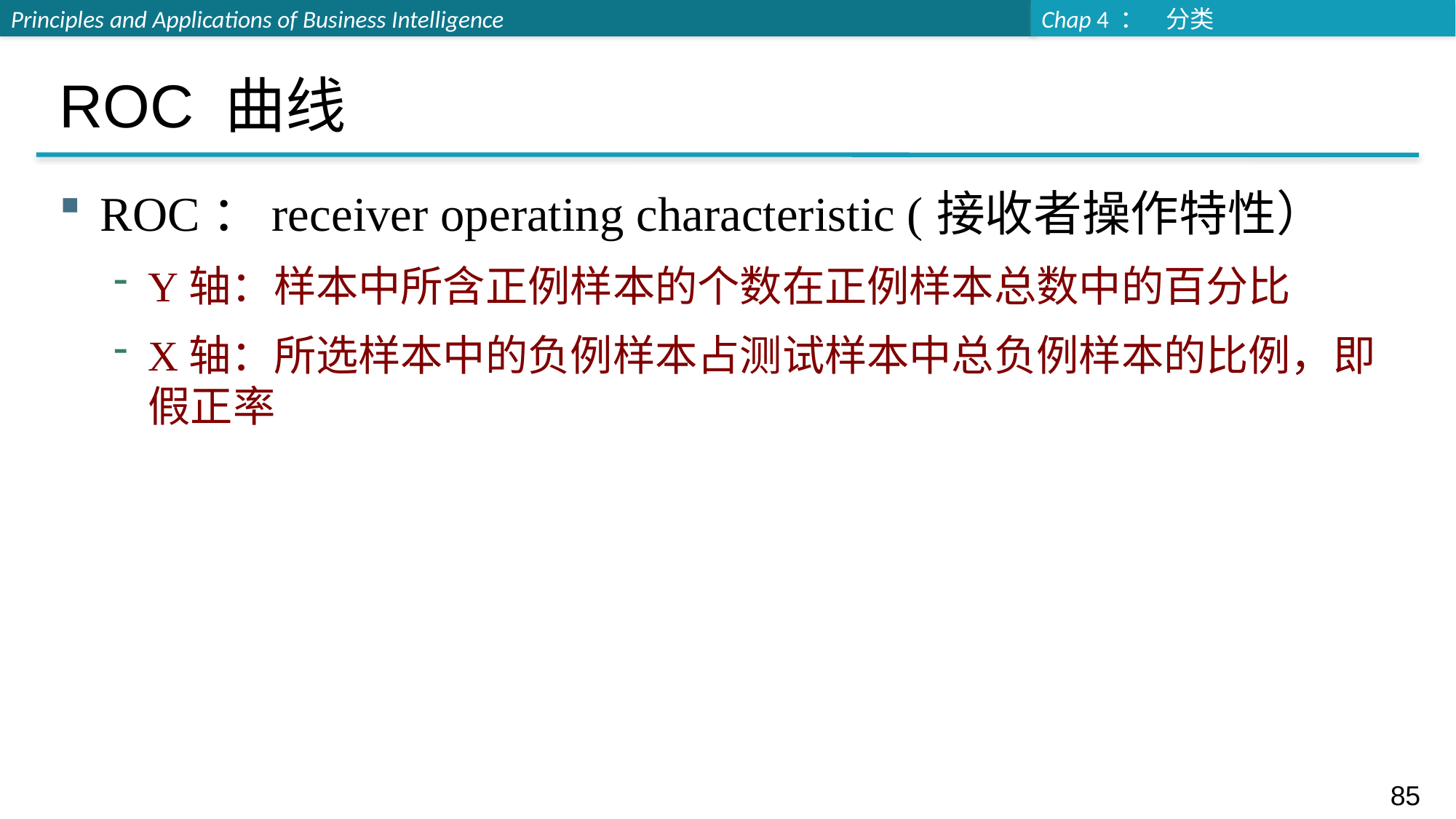

# ROC 曲线
ROC：receiver operating characteristic (接收者操作特性）
Y轴：样本中所含正例样本的个数在正例样本总数中的百分比
X轴：所选样本中的负例样本占测试样本中总负例样本的比例，即假正率